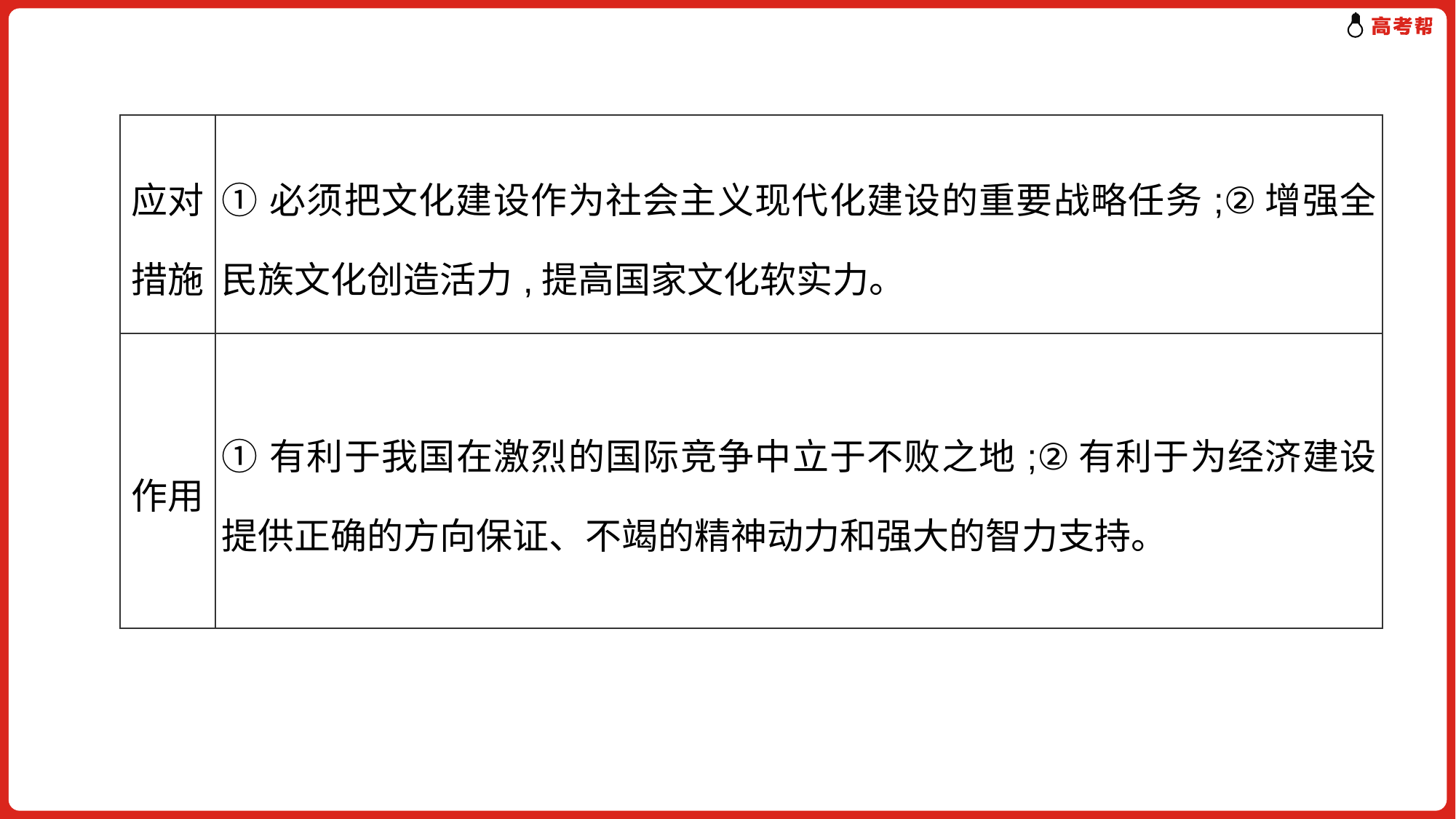

| 应对措施 | ①必须把文化建设作为社会主义现代化建设的重要战略任务;②增强全民族文化创造活力,提高国家文化软实力。 |
| --- | --- |
| 作用 | ①有利于我国在激烈的国际竞争中立于不败之地;②有利于为经济建设提供正确的方向保证、不竭的精神动力和强大的智力支持。 |